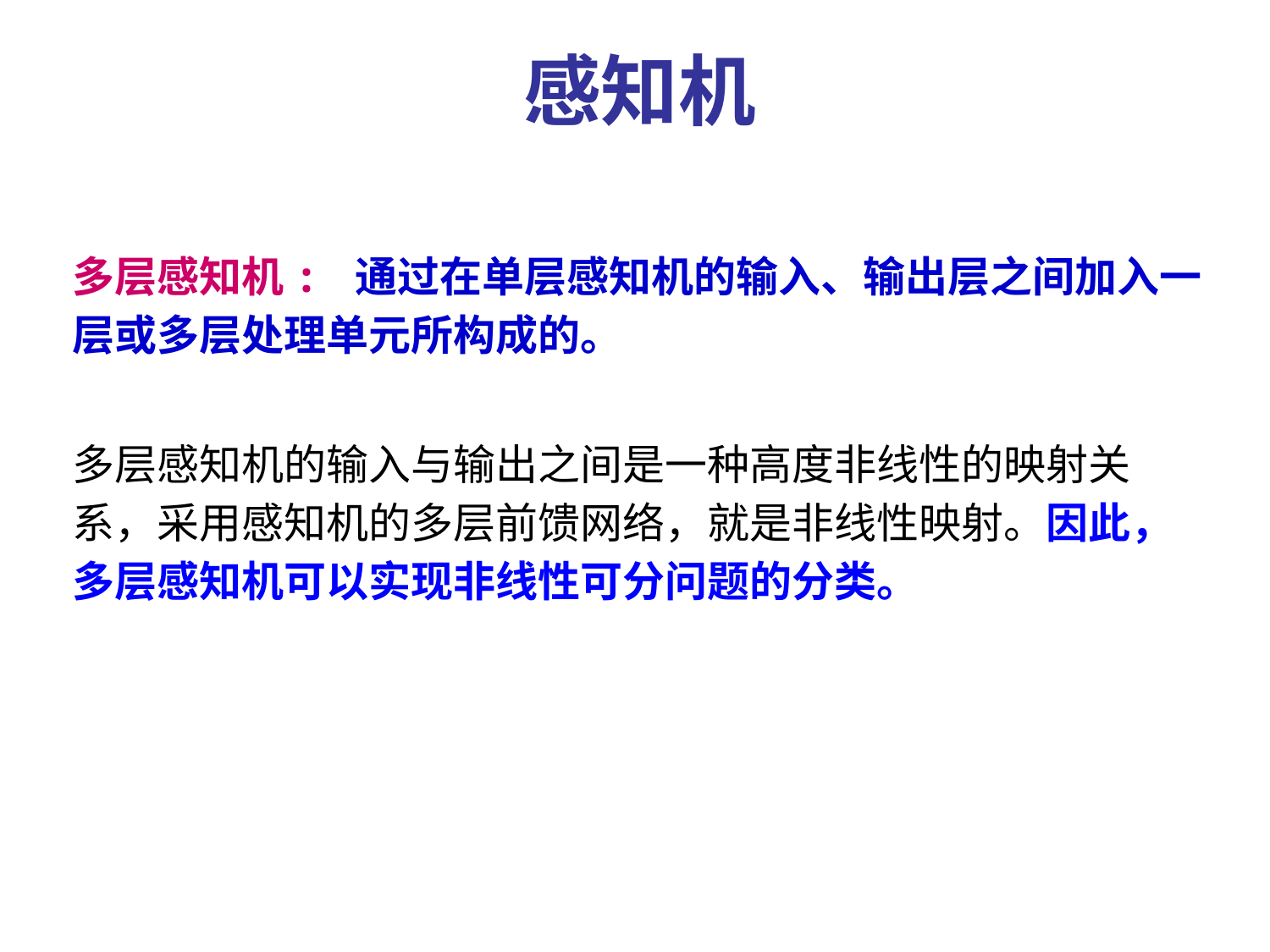

感知机
多层感知机: 通过在单层感知机的输入、输出层之间加入一层或多层处理单元所构成的。

多层感知机的输入与输出之间是一种高度非线性的映射关系，采用感知机的多层前馈网络，就是非线性映射。因此，多层感知机可以实现非线性可分问题的分类。